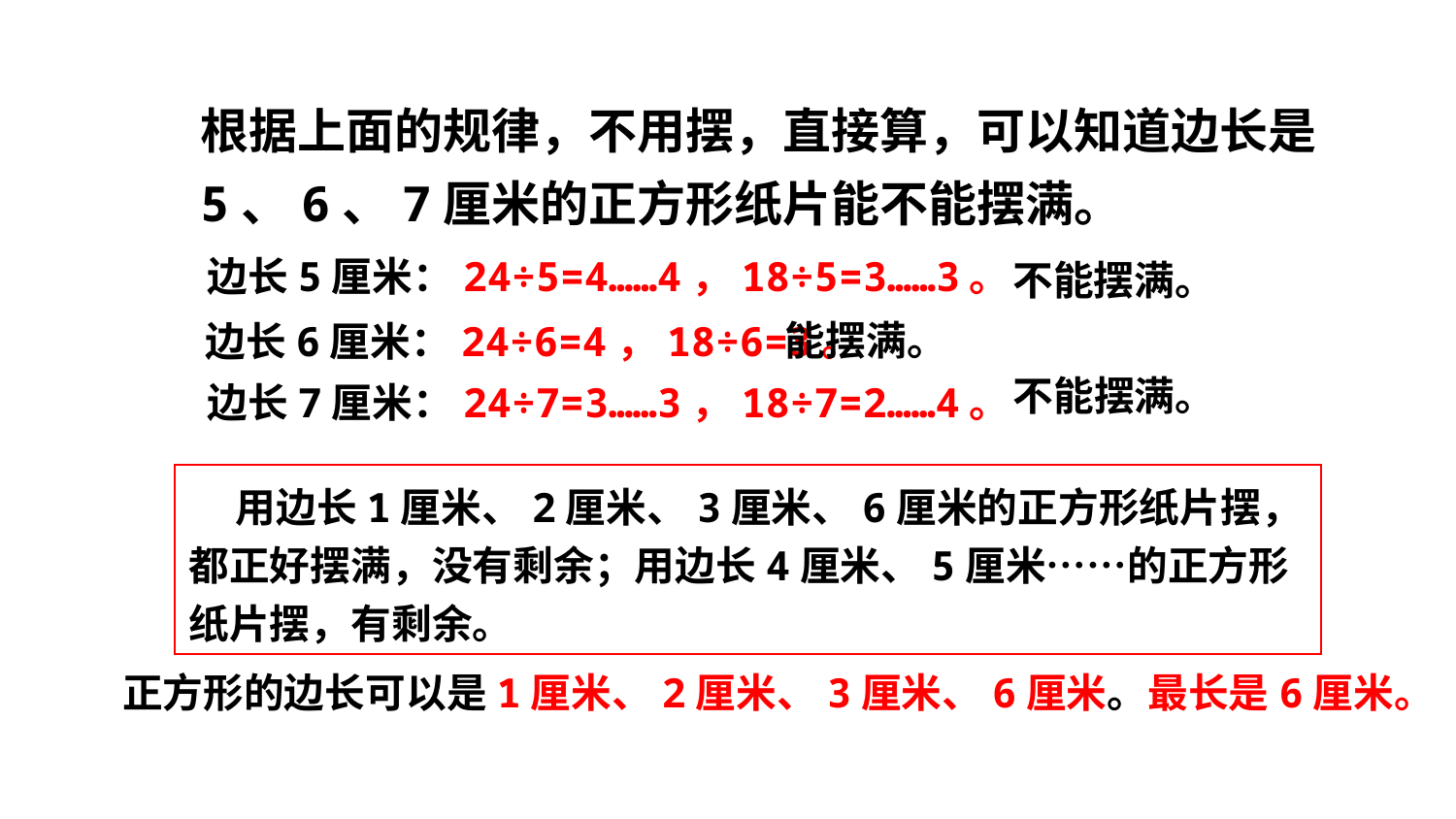

根据上面的规律，不用摆，直接算，可以知道边长是
5、6、7厘米的正方形纸片能不能摆满。
边长5厘米：24÷5=4……4，18÷5=3……3。
不能摆满。
能摆满。
边长6厘米：24÷6=4，18÷6=3。
不能摆满。
边长7厘米：24÷7=3……3，18÷7=2……4。
    用边长1厘米、2厘米、3厘米、6厘米的正方形纸片摆，都正好摆满，没有剩余；用边长4厘米、5厘米……的正方形纸片摆，有剩余。
    正方形的边长可以是1厘米、2厘米、3厘米、6厘米。最长是6厘米。